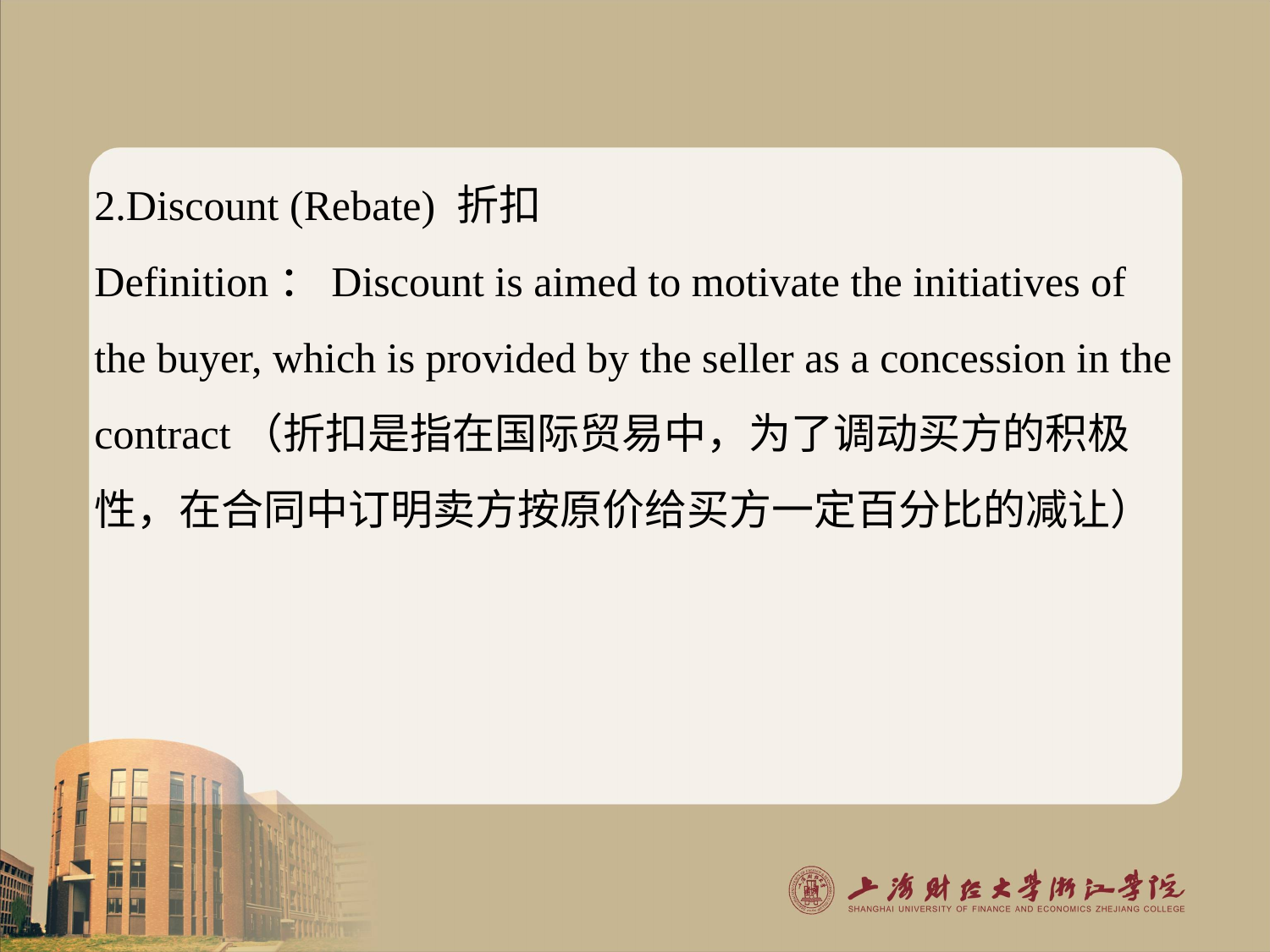

#
2.Discount (Rebate) 折扣
Definition：Discount is aimed to motivate the initiatives of the buyer, which is provided by the seller as a concession in the contract（折扣是指在国际贸易中，为了调动买方的积极性，在合同中订明卖方按原价给买方一定百分比的减让）